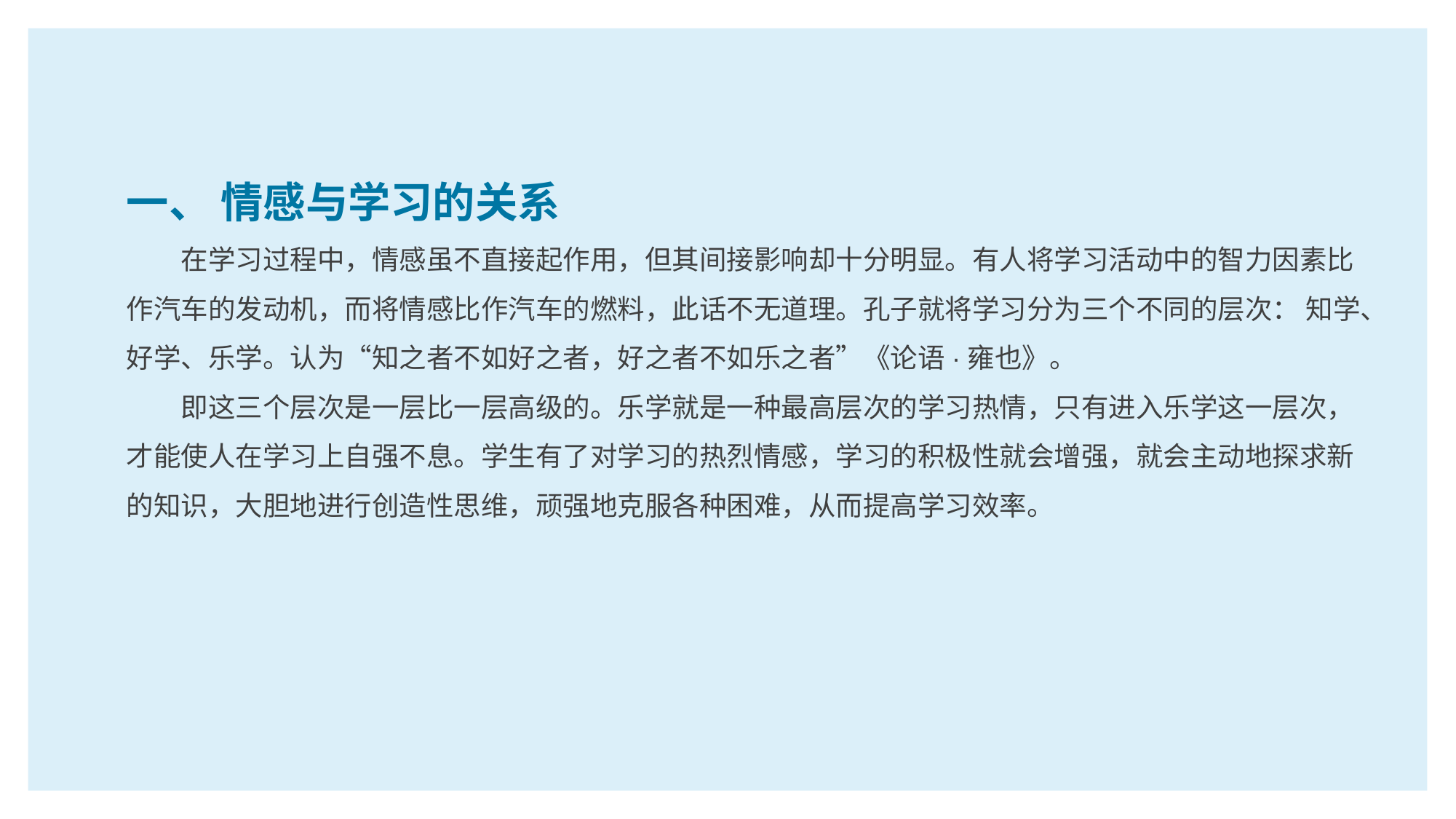

一、 情感与学习的关系
在学习过程中，情感虽不直接起作用，但其间接影响却十分明显。有人将学习活动中的智力因素比作汽车的发动机，而将情感比作汽车的燃料，此话不无道理。孔子就将学习分为三个不同的层次： 知学、好学、乐学。认为“知之者不如好之者，好之者不如乐之者”《论语·雍也》。
即这三个层次是一层比一层高级的。乐学就是一种最高层次的学习热情，只有进入乐学这一层次，才能使人在学习上自强不息。学生有了对学习的热烈情感，学习的积极性就会增强，就会主动地探求新的知识，大胆地进行创造性思维，顽强地克服各种困难，从而提高学习效率。